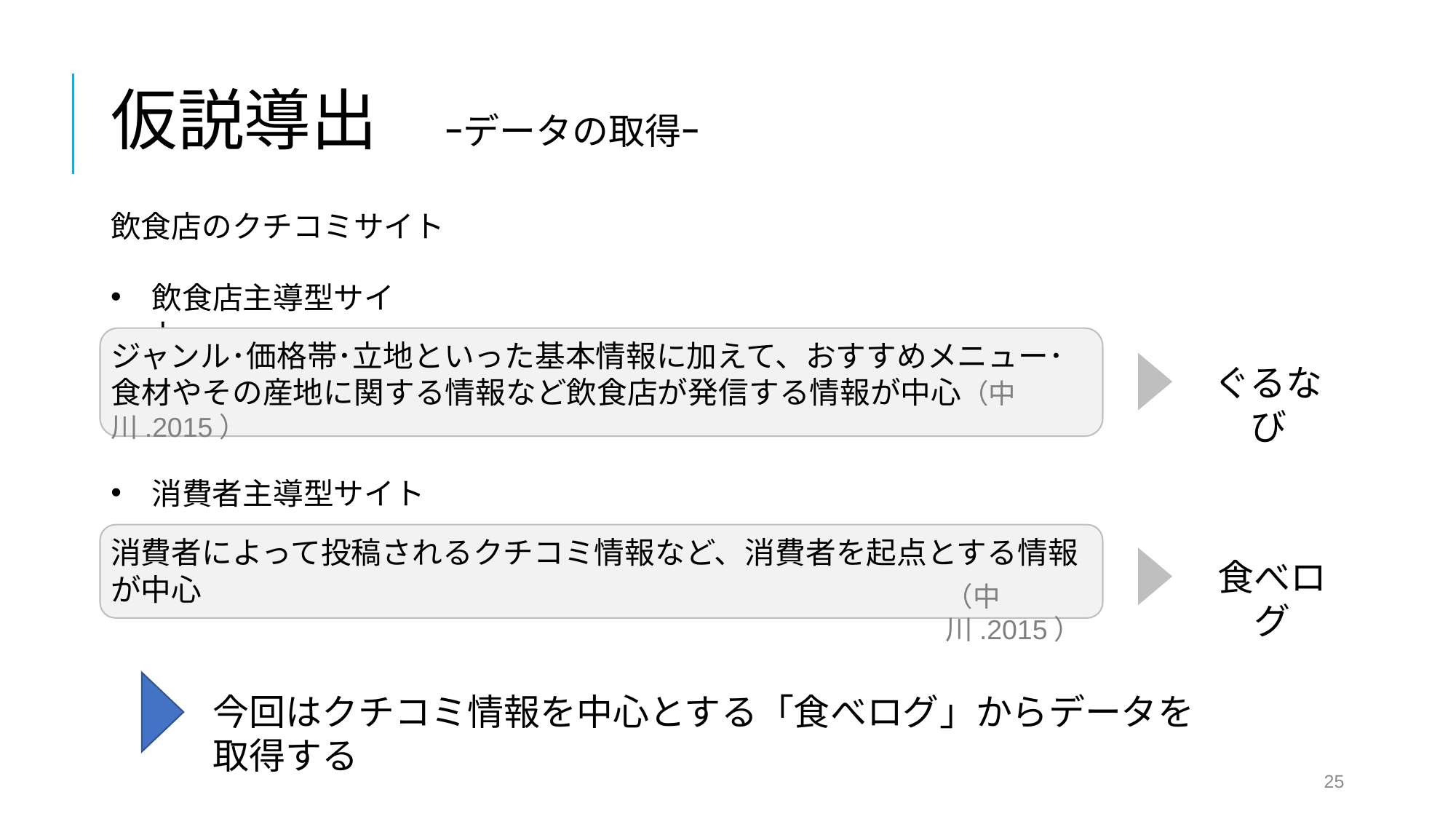

# 仮説導出　ｰデータの取得ｰ
飲食店のクチコミサイト
飲食店主導型サイト

ジャンル･価格帯･立地といった基本情報に加えて、おすすめメニュー･食材やその産地に関する情報など飲食店が発信する情報が中心（中川.2015）
ぐるなび

消費者主導型サイト

消費者によって投稿されるクチコミ情報など、消費者を起点とする情報が中心
（中川.2015）
食べログ

今回はクチコミ情報を中心とする「食べログ」からデータを取得する

25